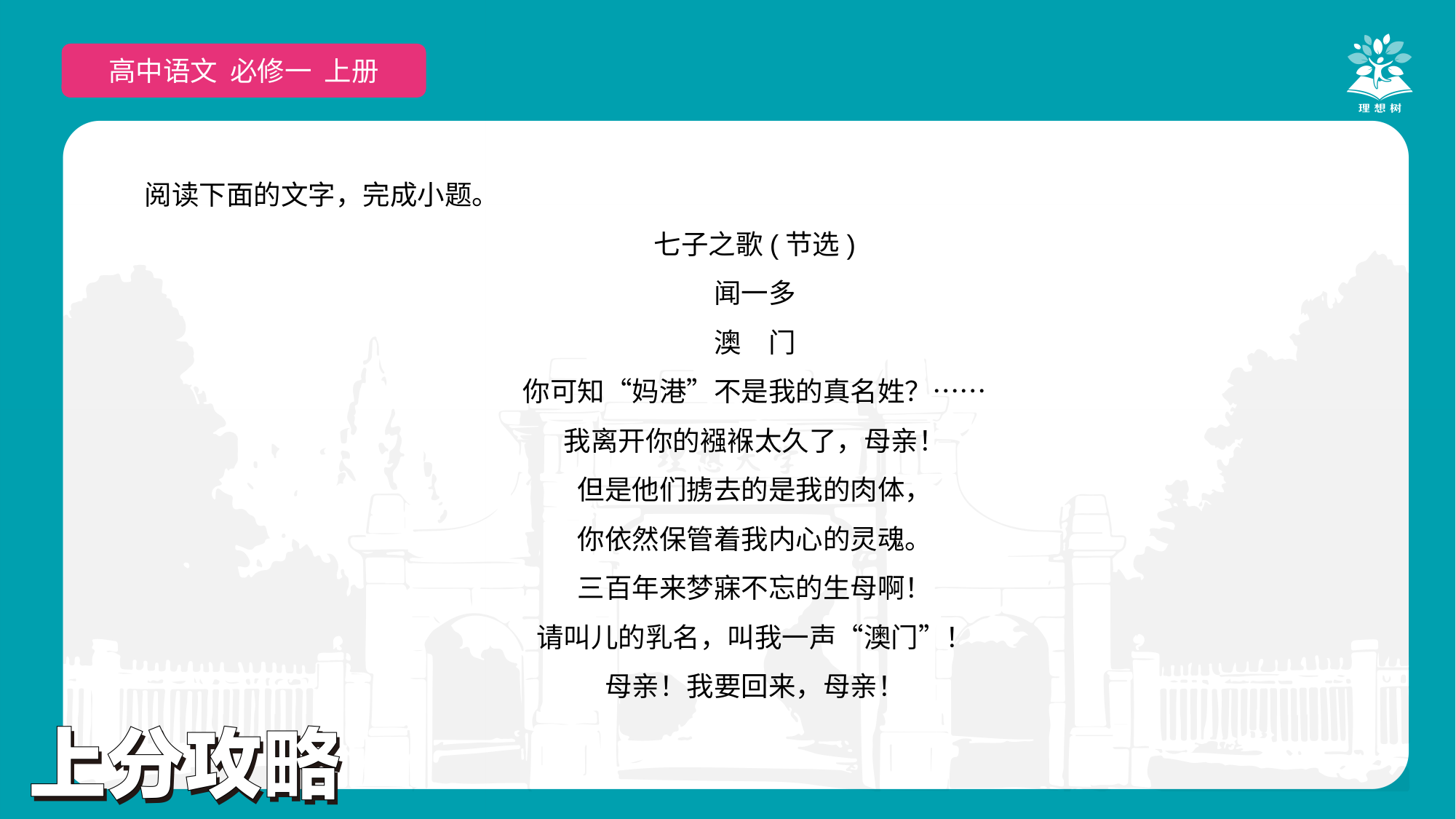

高中语文  选择性必修上
高中语文  必修一  上册
阅读下面的文字，完成小题。
七子之歌(节选)
闻一多
澳　门
你可知“妈港”不是我的真名姓？……
我离开你的襁褓太久了，母亲！
但是他们掳去的是我的肉体，
你依然保管着我内心的灵魂。
三百年来梦寐不忘的生母啊！
请叫儿的乳名，叫我一声“澳门”！
母亲！我要回来，母亲！